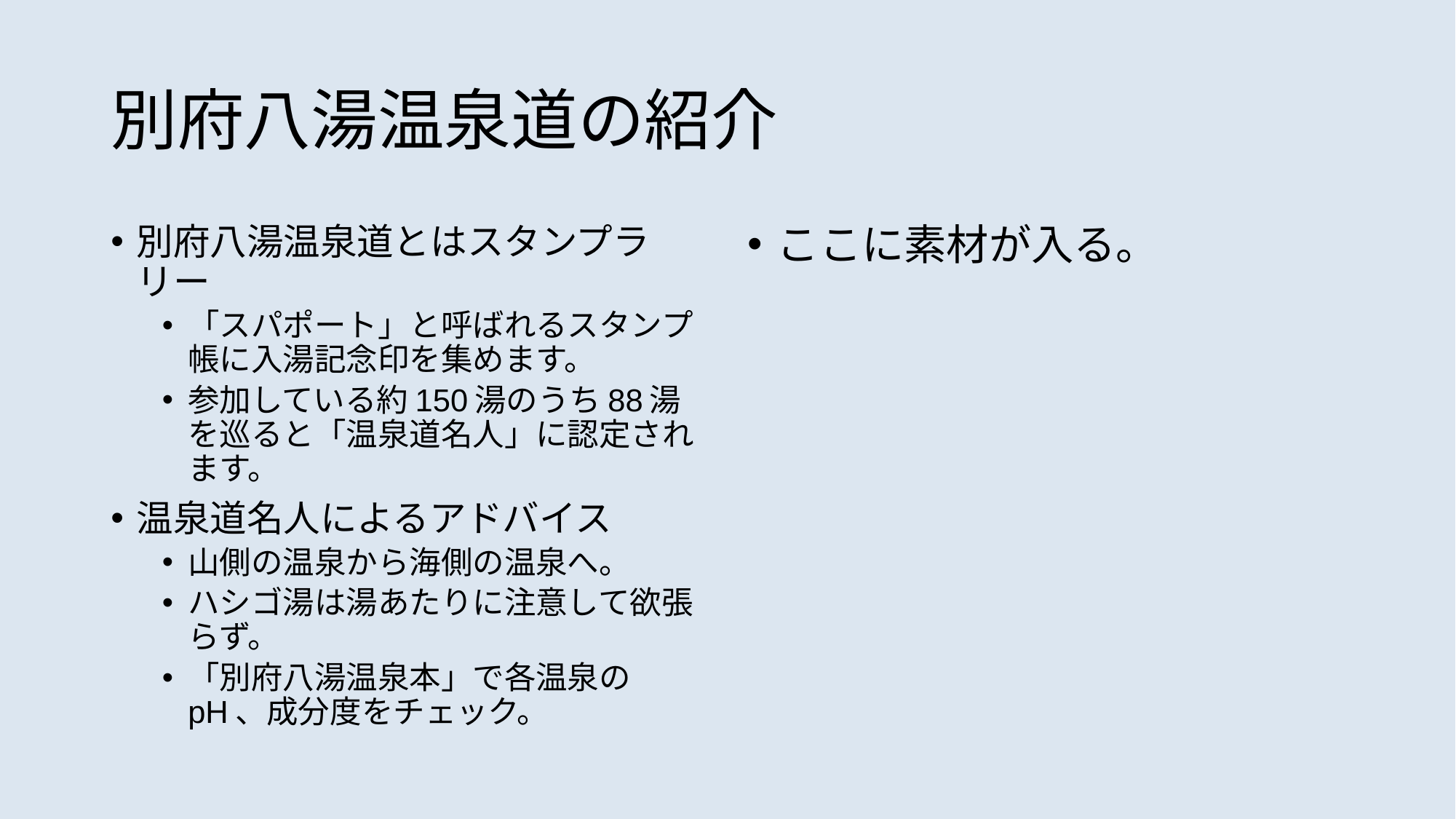

# 別府八湯温泉道の紹介
別府八湯温泉道とはスタンプラリー
「スパポート」と呼ばれるスタンプ帳に入湯記念印を集めます。
参加している約150湯のうち88湯を巡ると「温泉道名人」に認定されます。
温泉道名人によるアドバイス
山側の温泉から海側の温泉へ。
ハシゴ湯は湯あたりに注意して欲張らず。
「別府八湯温泉本」で各温泉のpH、成分度をチェック。
ここに素材が入る。